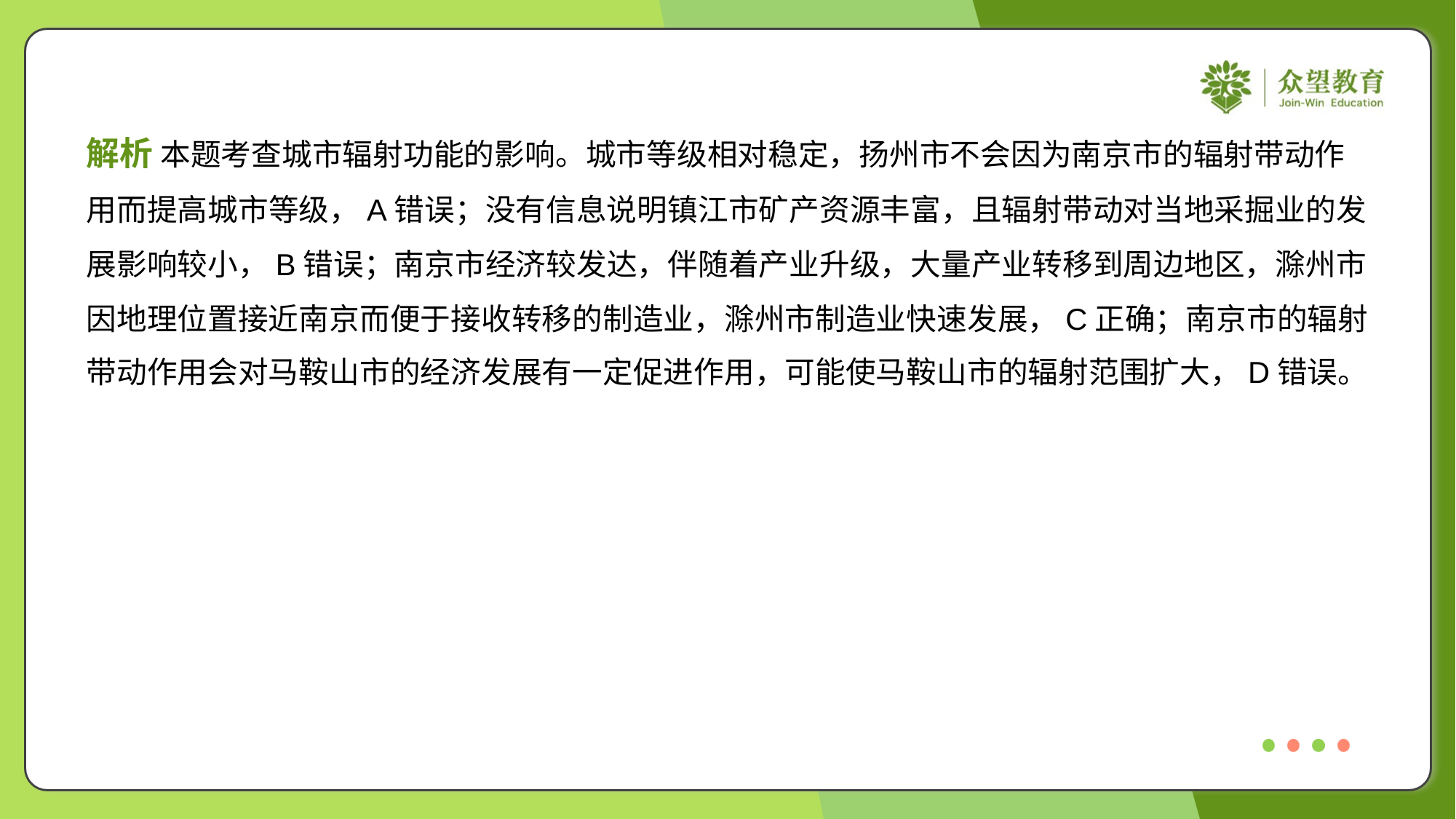

解析 本题考查城市辐射功能的影响。城市等级相对稳定，扬州市不会因为南京市的辐射带动作
用而提高城市等级，A错误；没有信息说明镇江市矿产资源丰富，且辐射带动对当地采掘业的发
展影响较小，B错误；南京市经济较发达，伴随着产业升级，大量产业转移到周边地区，滁州市
因地理位置接近南京而便于接收转移的制造业，滁州市制造业快速发展，C正确；南京市的辐射
带动作用会对马鞍山市的经济发展有一定促进作用，可能使马鞍山市的辐射范围扩大，D错误。